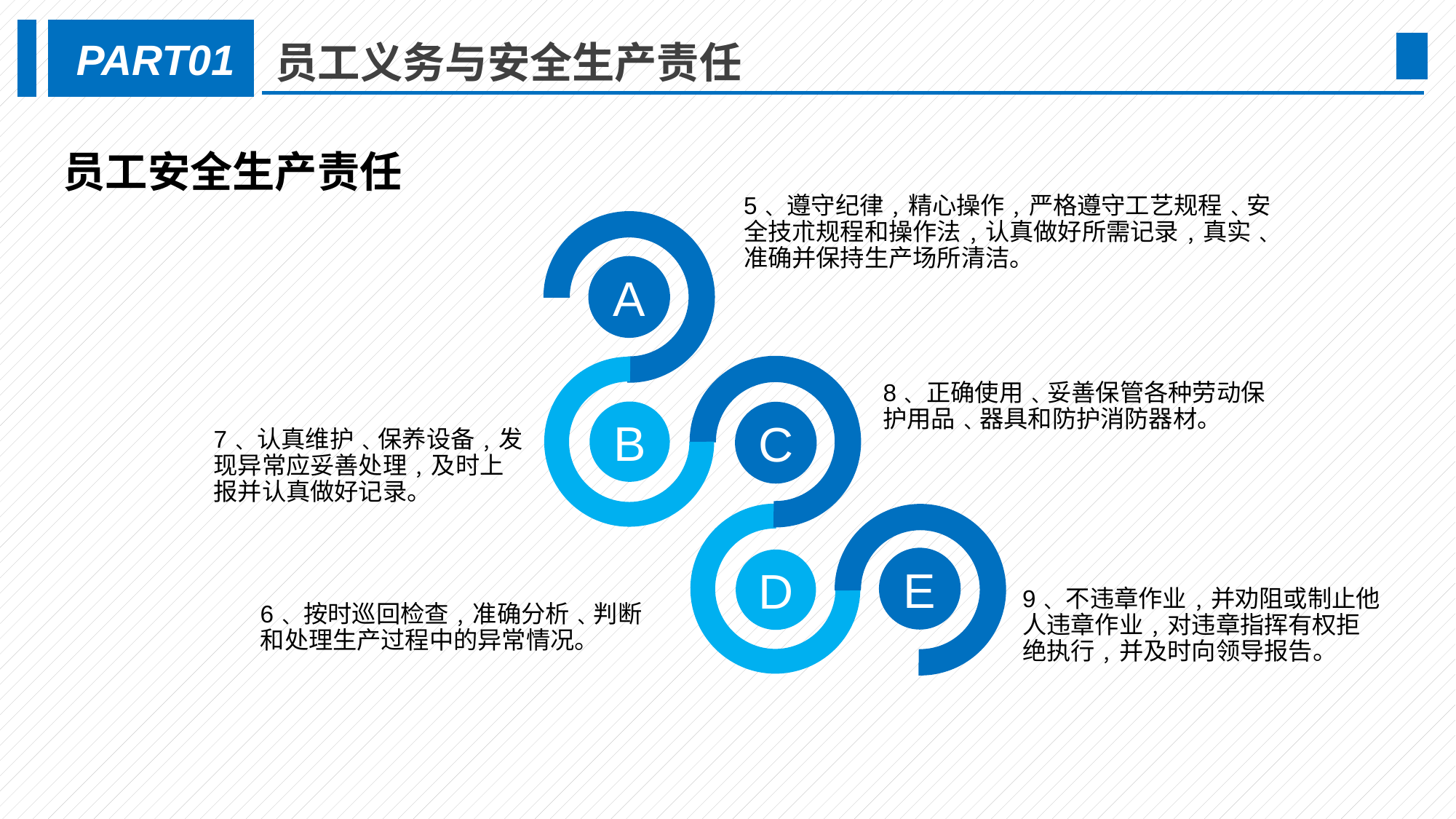

PART01
员工义务与安全生产责任

员工安全生产责任
5﹑遵守纪律﹐精心操作﹐严格遵守工艺规程﹑安全技朮规程和操作法﹐认真做好所需记录﹐真实﹑准确并保持生产场所清洁。

A

B
C

E
D
8﹑正确使用﹑妥善保管各种劳动保护用品﹑器具和防护消防器材。
7﹑认真维护﹑保养设备﹐发现异常应妥善处理﹐及时上报并认真做好记录。
9﹑不违章作业﹐并劝阻或制止他人违章作业﹐对违章指挥有权拒绝执行﹐并及时向领导报告。
6﹑按时巡回检查﹐准确分析﹑判断和处理生产过程中的异常情况。